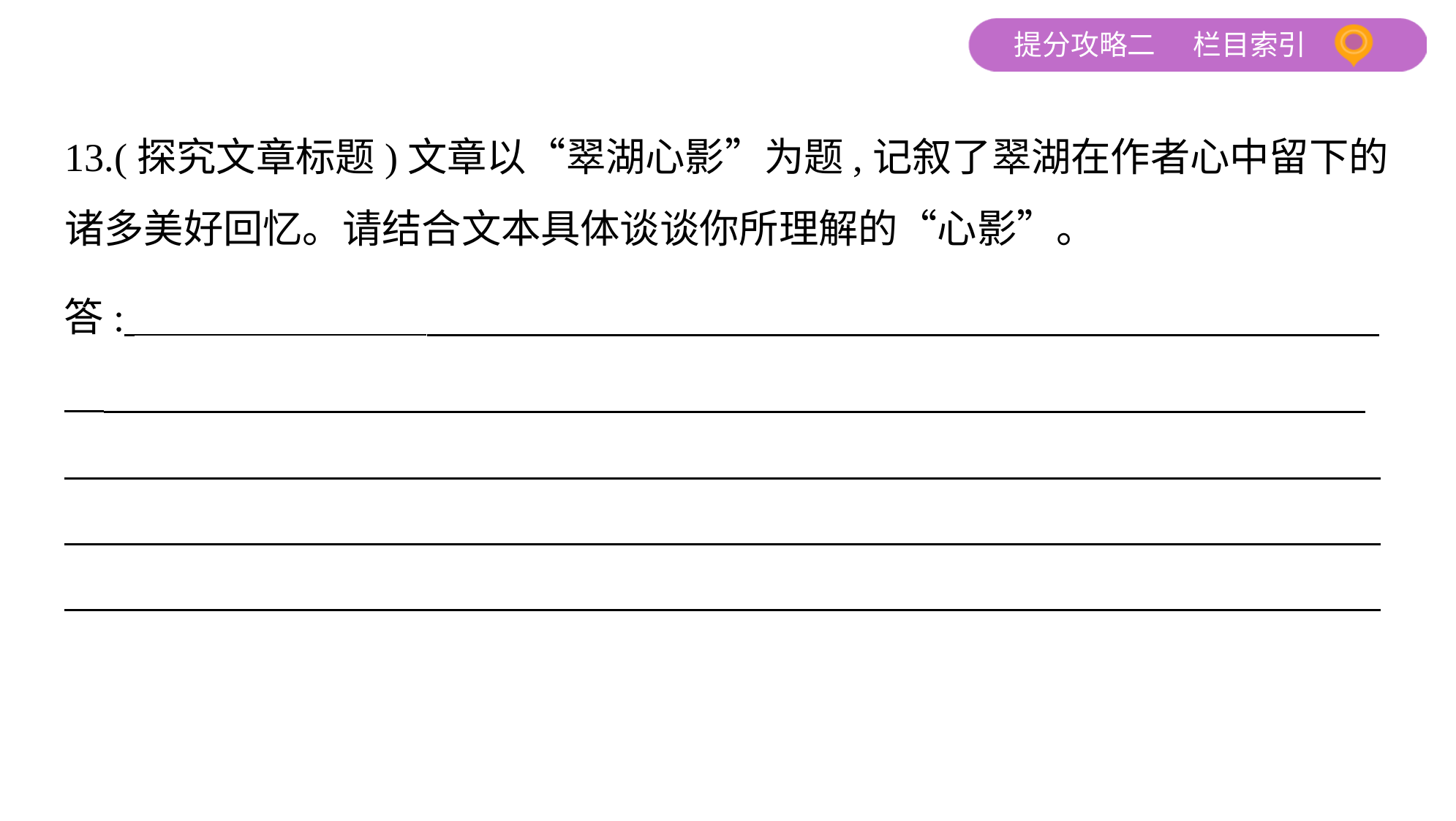

13.(探究文章标题)文章以“翠湖心影”为题,记叙了翠湖在作者心中留下的
诸多美好回忆。请结合文本具体谈谈你所理解的“心影”。
答: